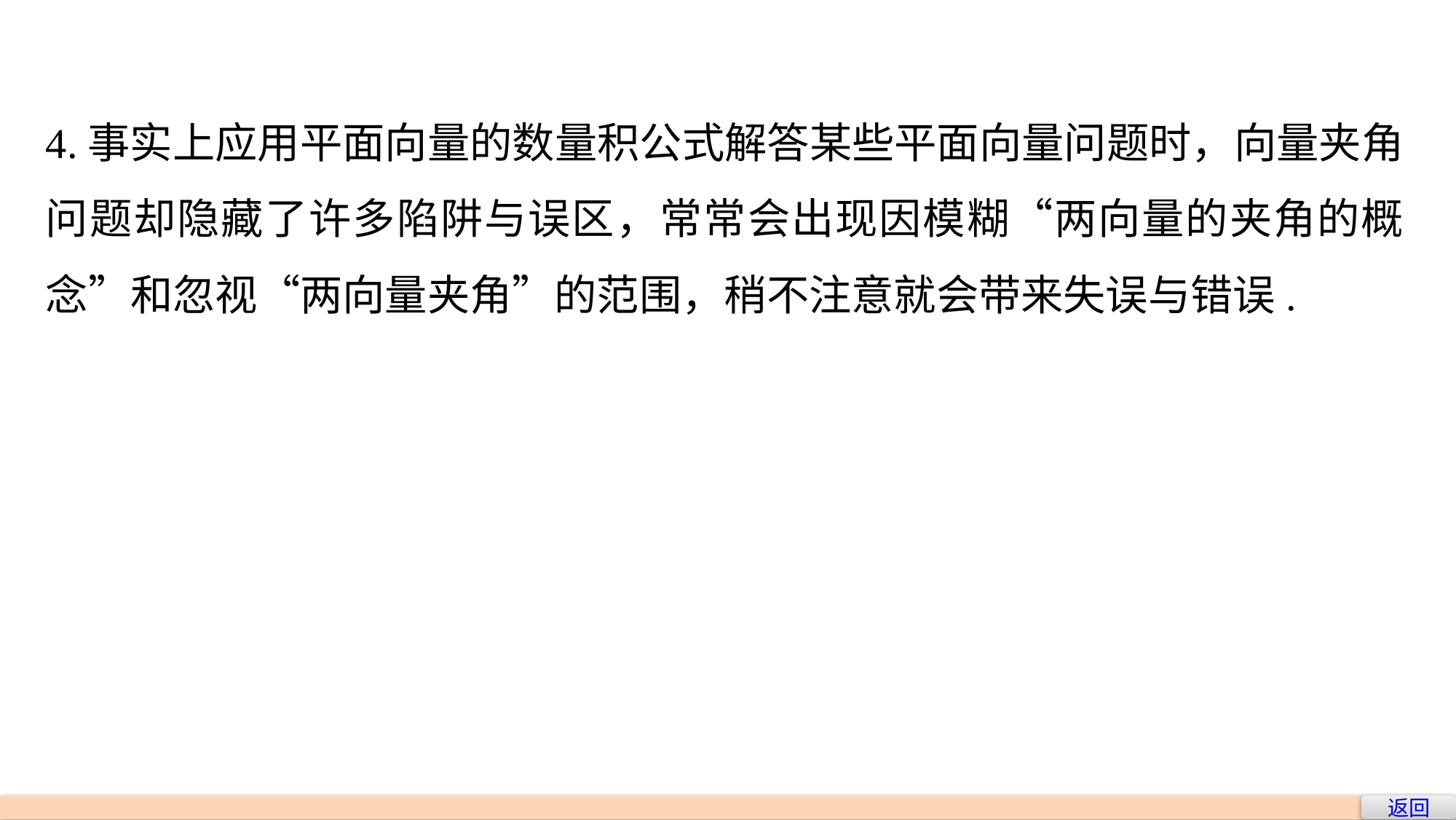

4.事实上应用平面向量的数量积公式解答某些平面向量问题时，向量夹角问题却隐藏了许多陷阱与误区，常常会出现因模糊“两向量的夹角的概念”和忽视“两向量夹角”的范围，稍不注意就会带来失误与错误.
返回